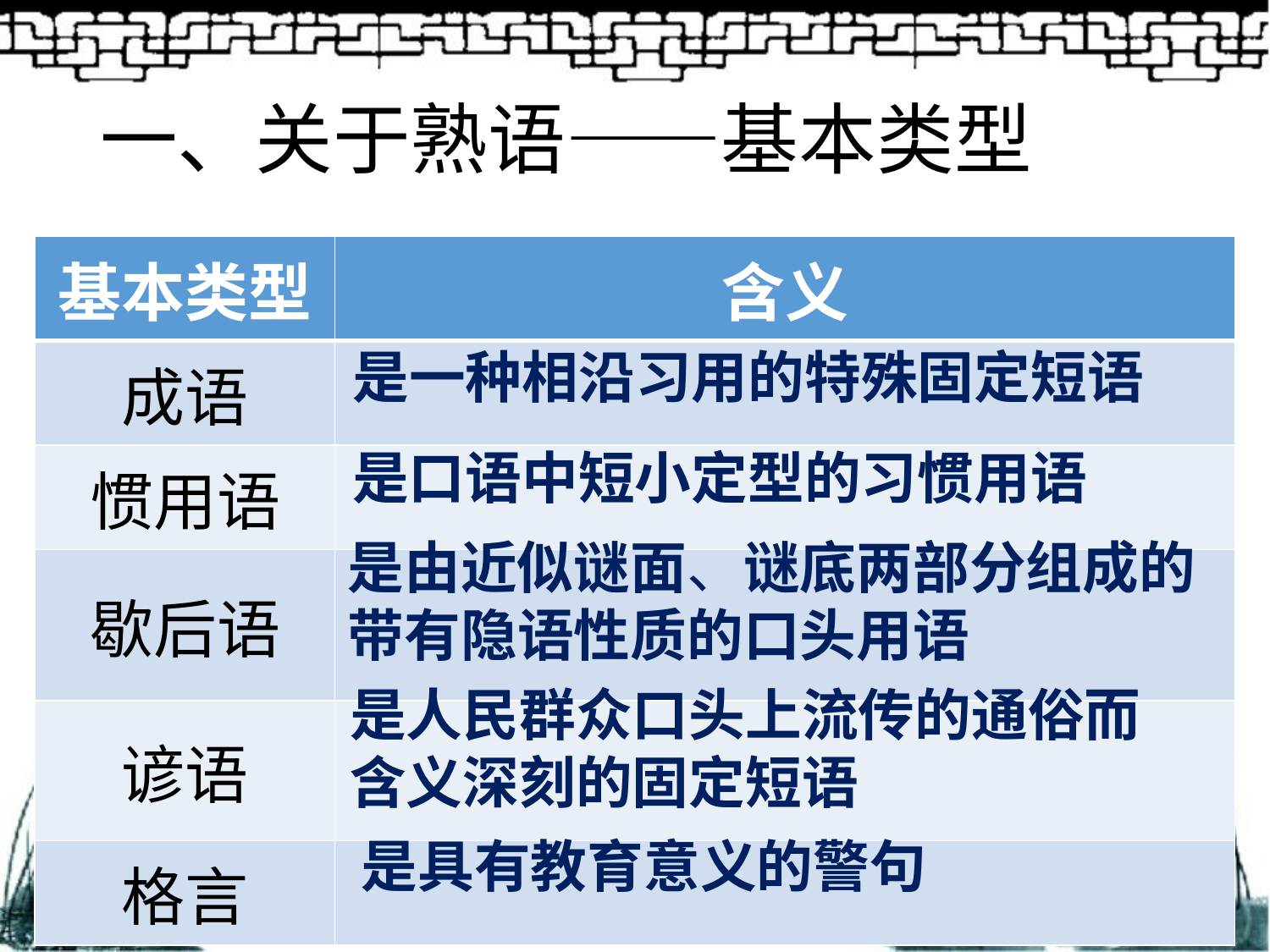

# 一、关于熟语——基本类型
| 基本类型 | 含义 |
| --- | --- |
| 成语 |  |
| 惯用语 |  |
| 歇后语 |  |
| 谚语 |  |
| 格言 |  |
是一种相沿习用的特殊固定短语
是口语中短小定型的习惯用语
是由近似谜面、谜底两部分组成的带有隐语性质的口头用语
是人民群众口头上流传的通俗而含义深刻的固定短语
是具有教育意义的警句